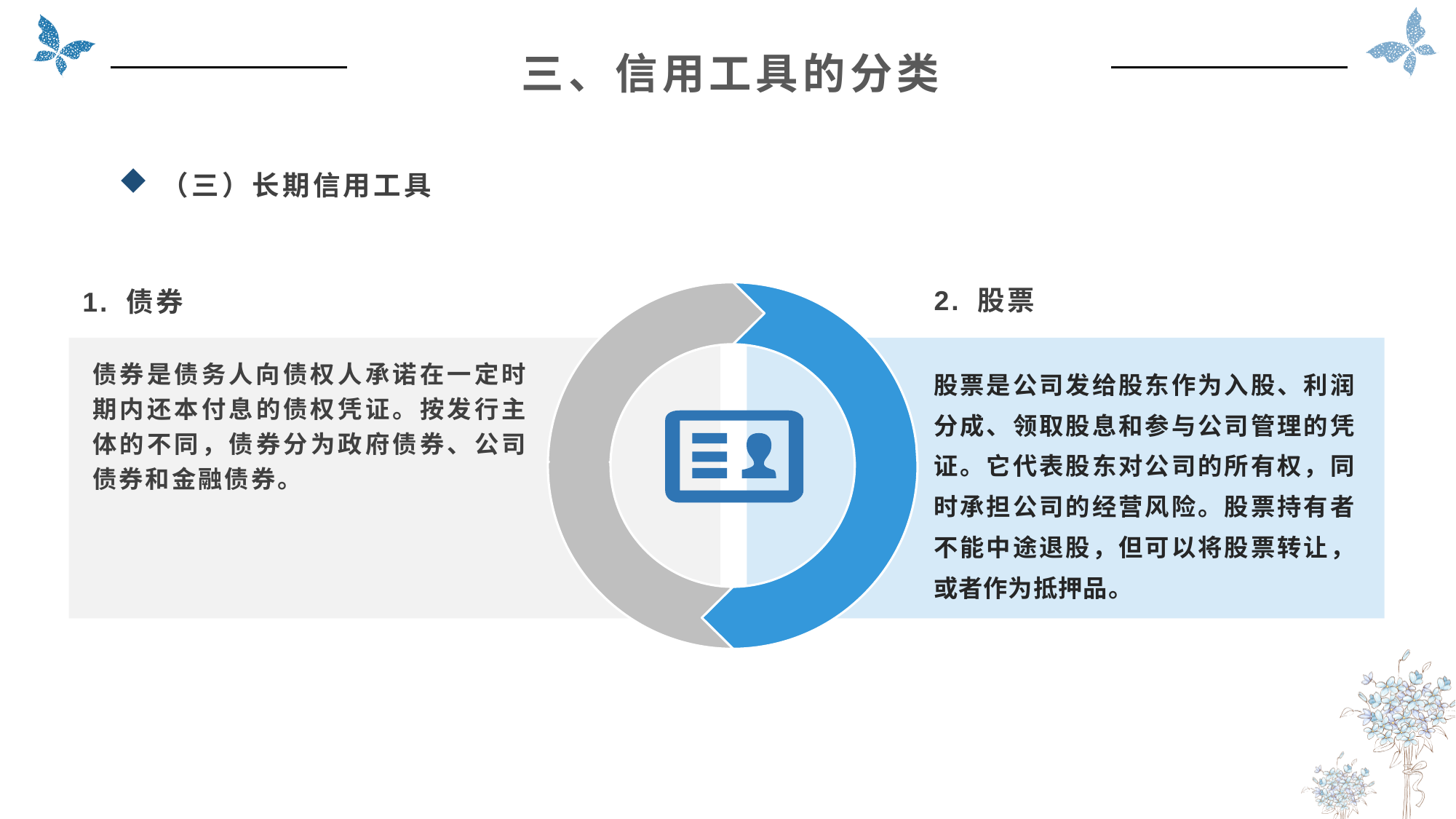

三、信用工具的分类
（三）长期信用工具
2. 股票
1. 债券

债券是债务人向债权人承诺在一定时期内还本付息的债权凭证。按发行主体的不同，债券分为政府债券、公司债券和金融债券。
股票是公司发给股东作为入股、利润分成、领取股息和参与公司管理的凭证。它代表股东对公司的所有权，同时承担公司的经营风险。股票持有者不能中途退股，但可以将股票转让，或者作为抵押品。